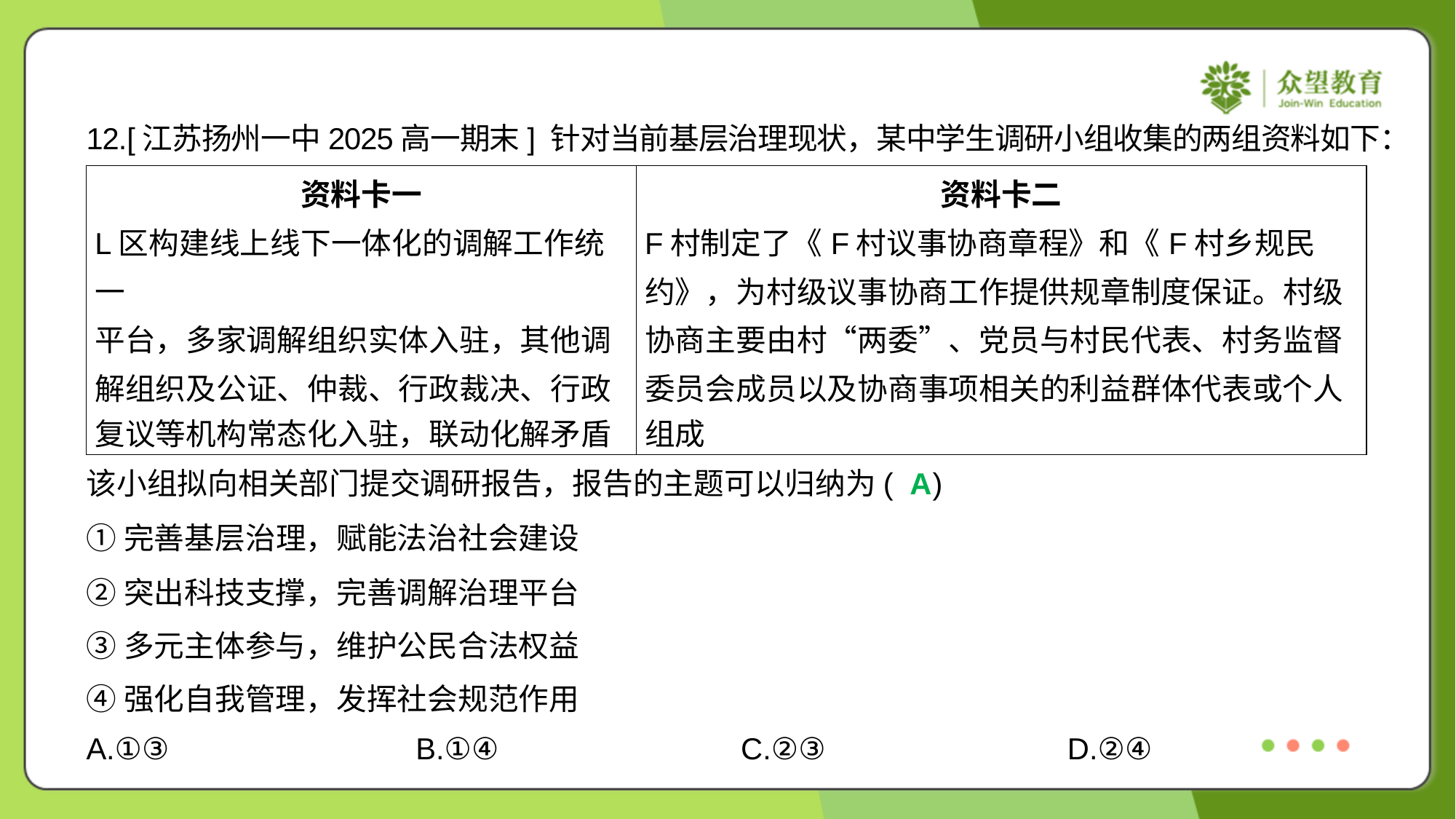

12.[江苏扬州一中2025高一期末] 针对当前基层治理现状，某中学生调研小组收集的两组资料如下：
| 资料卡一 L区构建线上线下一体化的调解工作统一 平台，多家调解组织实体入驻，其他调 解组织及公证、仲裁、行政裁决、行政 复议等机构常态化入驻，联动化解矛盾 | 资料卡二 F村制定了《F村议事协商章程》和《F村乡规民 约》，为村级议事协商工作提供规章制度保证。村级 协商主要由村“两委”、党员与村民代表、村务监督 委员会成员以及协商事项相关的利益群体代表或个人 组成 |
| --- | --- |
该小组拟向相关部门提交调研报告，报告的主题可以归纳为(     )
A
①完善基层治理，赋能法治社会建设
②突出科技支撑，完善调解治理平台
③多元主体参与，维护公民合法权益
④强化自我管理，发挥社会规范作用
A.①③	B.①④	C.②③	D.②④